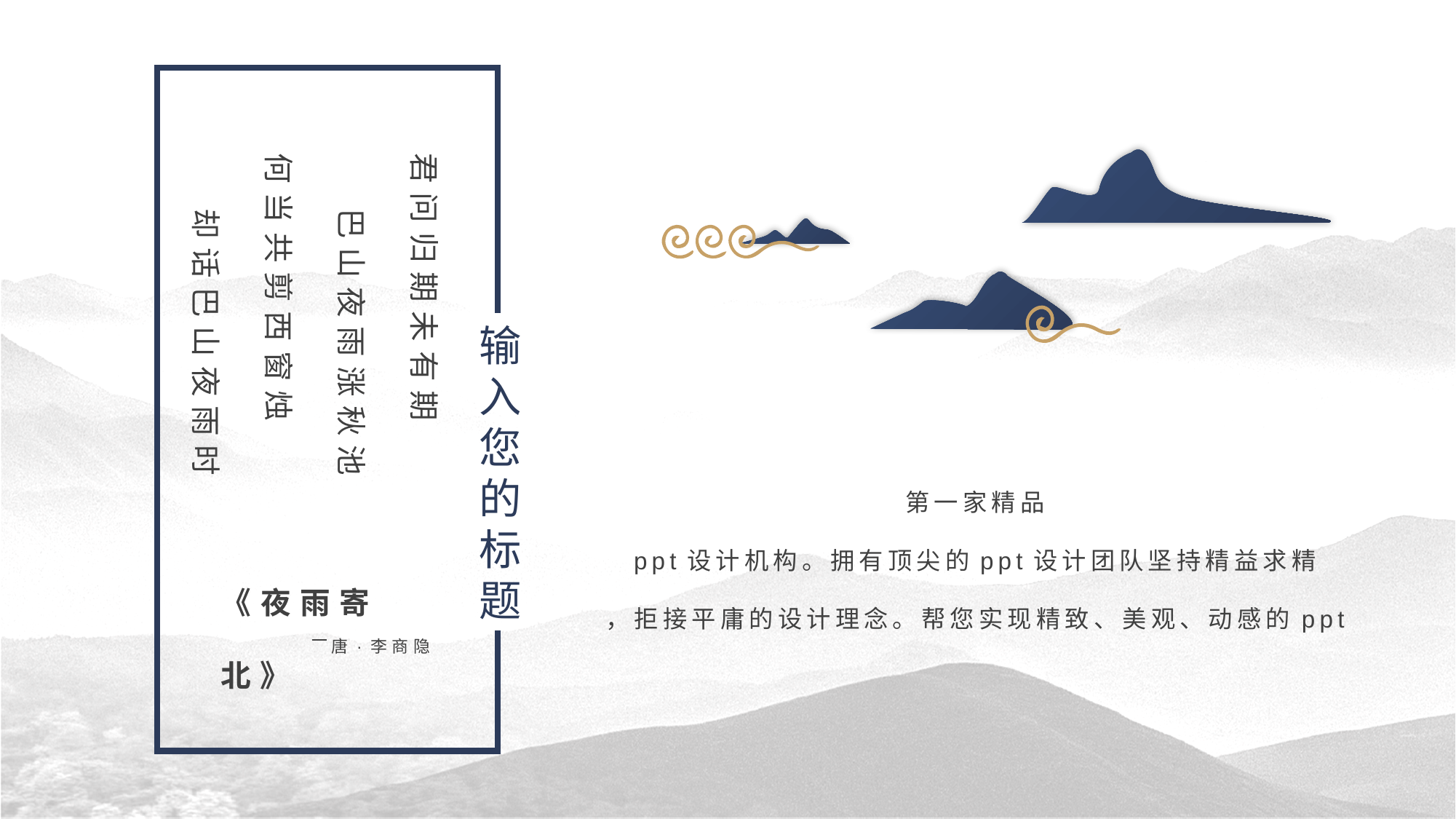

君问归期未有期
   巴山夜雨涨秋池
何当共剪西窗烛
   却话巴山夜雨时

输入您的标题
第一家精品
ppt设计机构。拥有顶尖的ppt设计团队坚持精益求精
，拒接平庸的设计理念。帮您实现精致、美观、动感的ppt
《夜雨寄北》
唐·李商隐